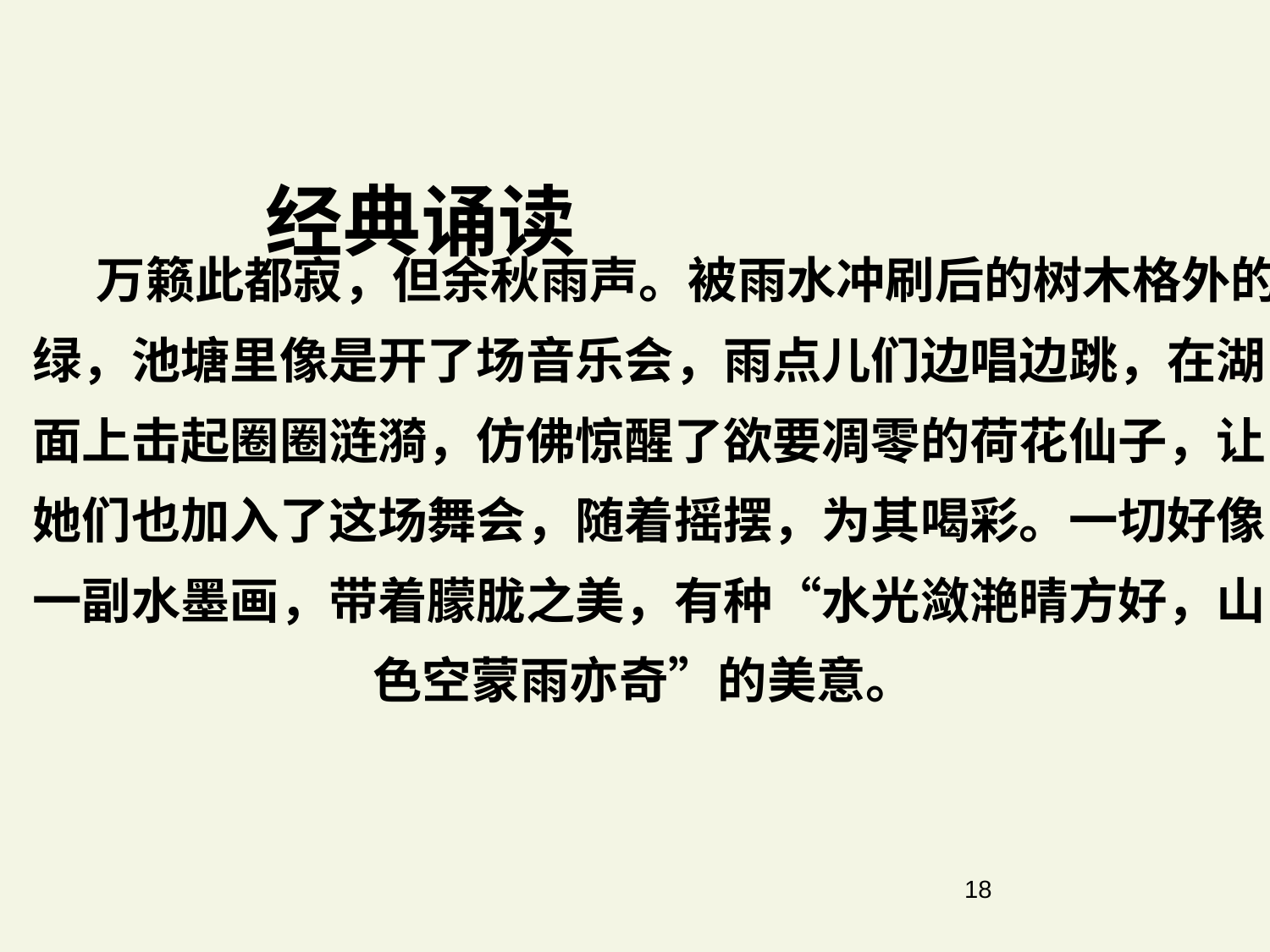

经典诵读
      万籁此都寂，但余秋雨声。被雨水冲刷后的树木格外的绿，池塘里像是开了场音乐会，雨点儿们边唱边跳，在湖面上击起圈圈涟漪，仿佛惊醒了欲要凋零的荷花仙子，让她们也加入了这场舞会，随着摇摆，为其喝彩。一切好像一副水墨画，带着朦胧之美，有种“水光潋滟晴方好，山色空蒙雨亦奇”的美意。
18